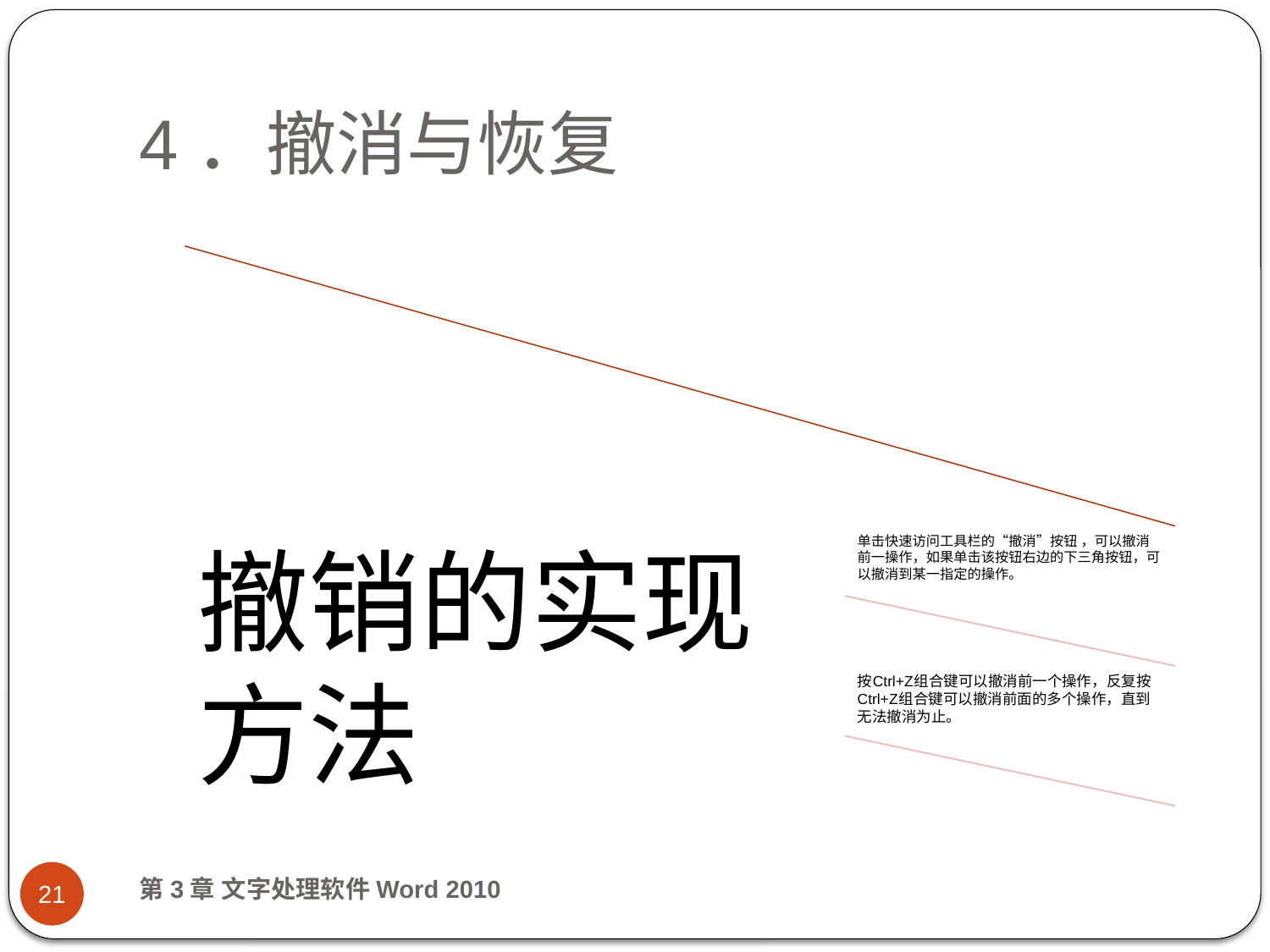

# 4．撤消与恢复
撤销的实现方法
单击快速访问工具栏的“撤消”按钮 ，可以撤消前一操作，如果单击该按钮右边的下三角按钮，可以撤消到某一指定的操作。
按Ctrl+Z组合键可以撤消前一个操作，反复按Ctrl+Z组合键可以撤消前面的多个操作，直到无法撤消为止。
第3章 文字处理软件Word 2010
21